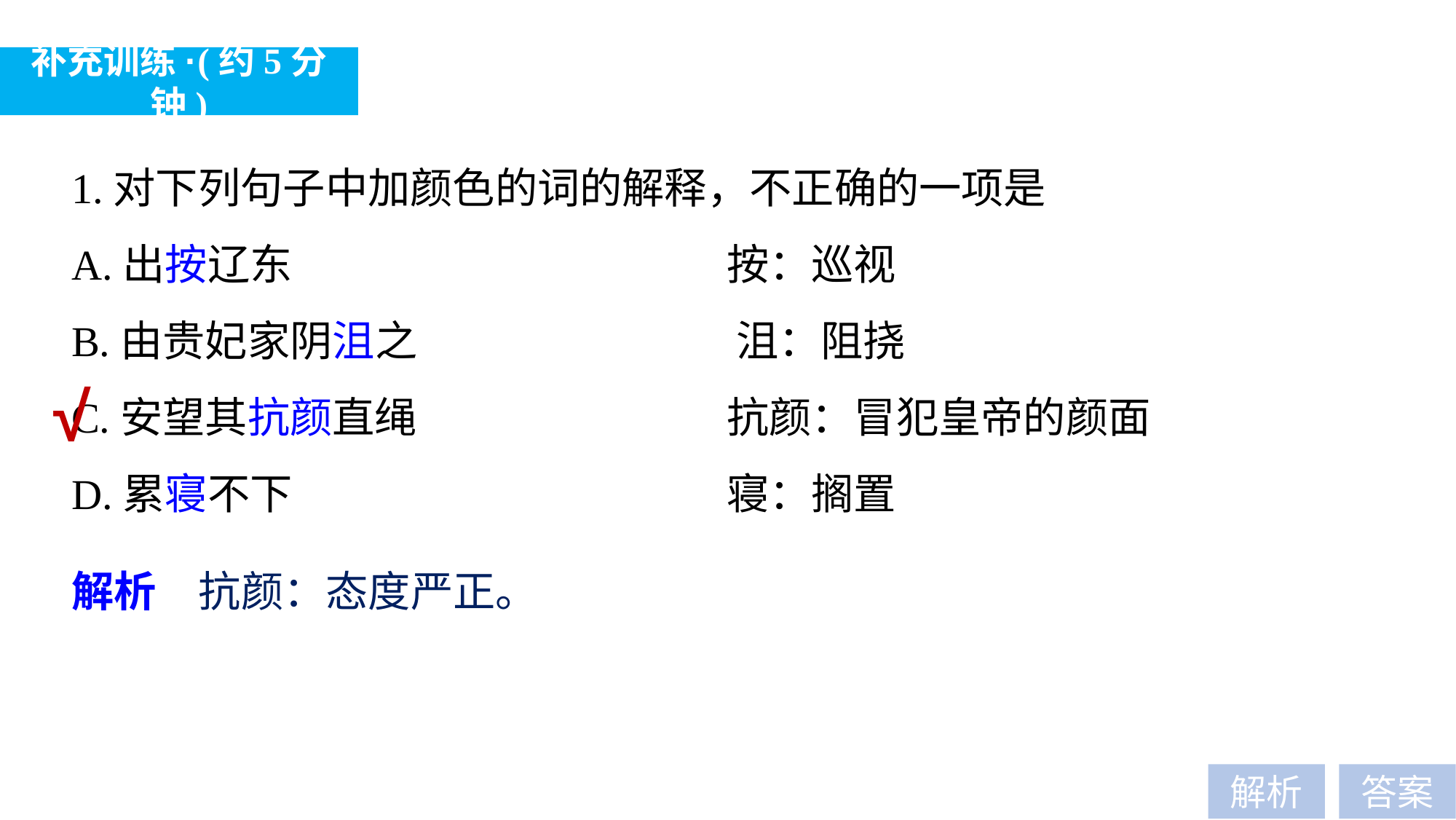

补充训练·(约5分钟)
1.对下列句子中加颜色的词的解释，不正确的一项是
A.出按辽东　　　　　　　　　	按：巡视
B.由贵妃家阴沮之  			 沮：阻挠
C.安望其抗颜直绳  			抗颜：冒犯皇帝的颜面
D.累寝不下  			    	寝：搁置
√
解析　抗颜：态度严正。
解析
答案